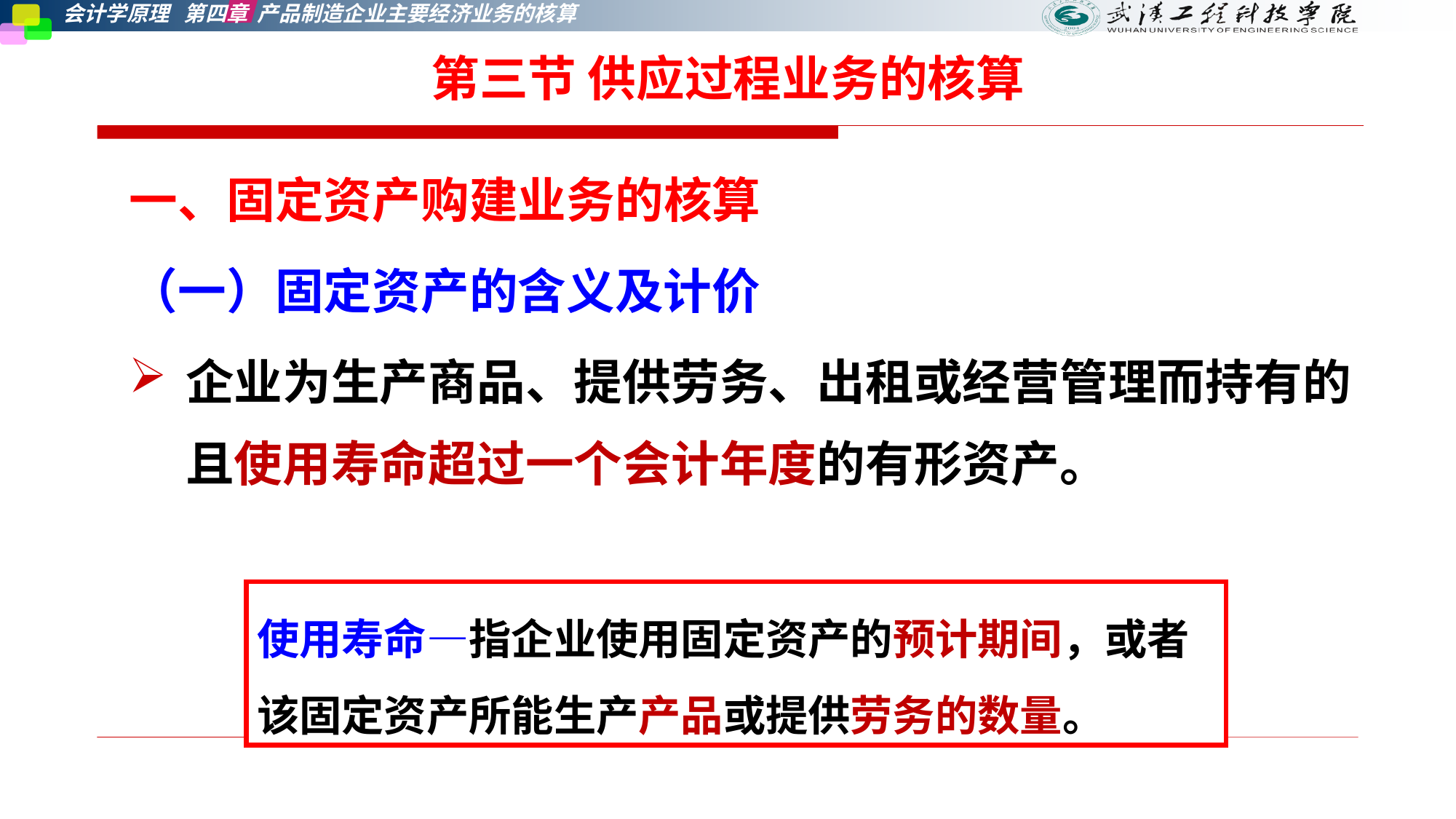

第三节 供应过程业务的核算
一、固定资产购建业务的核算
（一）固定资产的含义及计价
企业为生产商品、提供劳务、出租或经营管理而持有的且使用寿命超过一个会计年度的有形资产。
使用寿命—指企业使用固定资产的预计期间，或者该固定资产所能生产产品或提供劳务的数量。